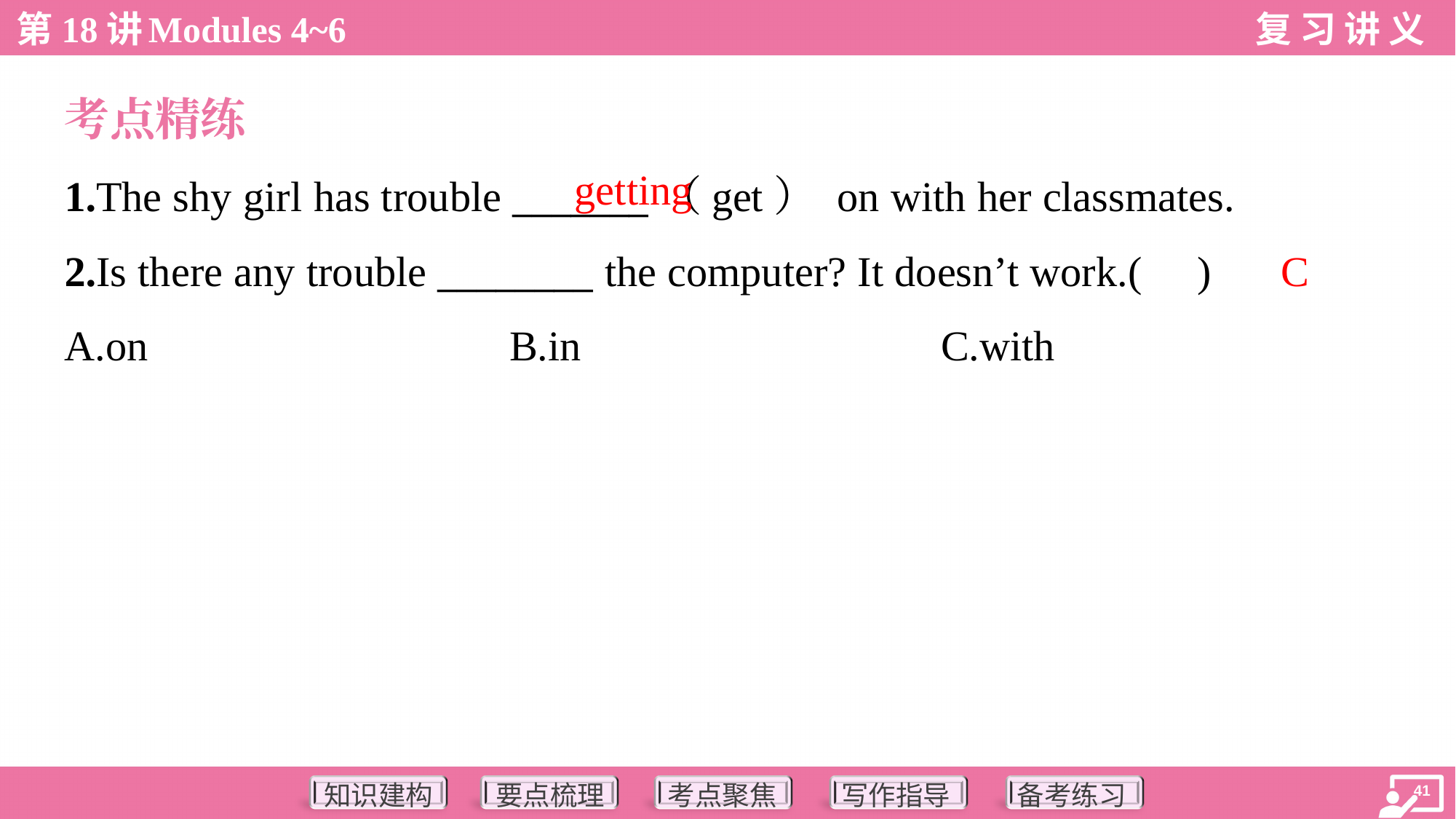

考点精练
getting
1.The shy girl has trouble _______（get） on with her classmates.
C
2.Is there any trouble ________ the computer? It doesn’t work.(     )
A.on	B.in	C.with